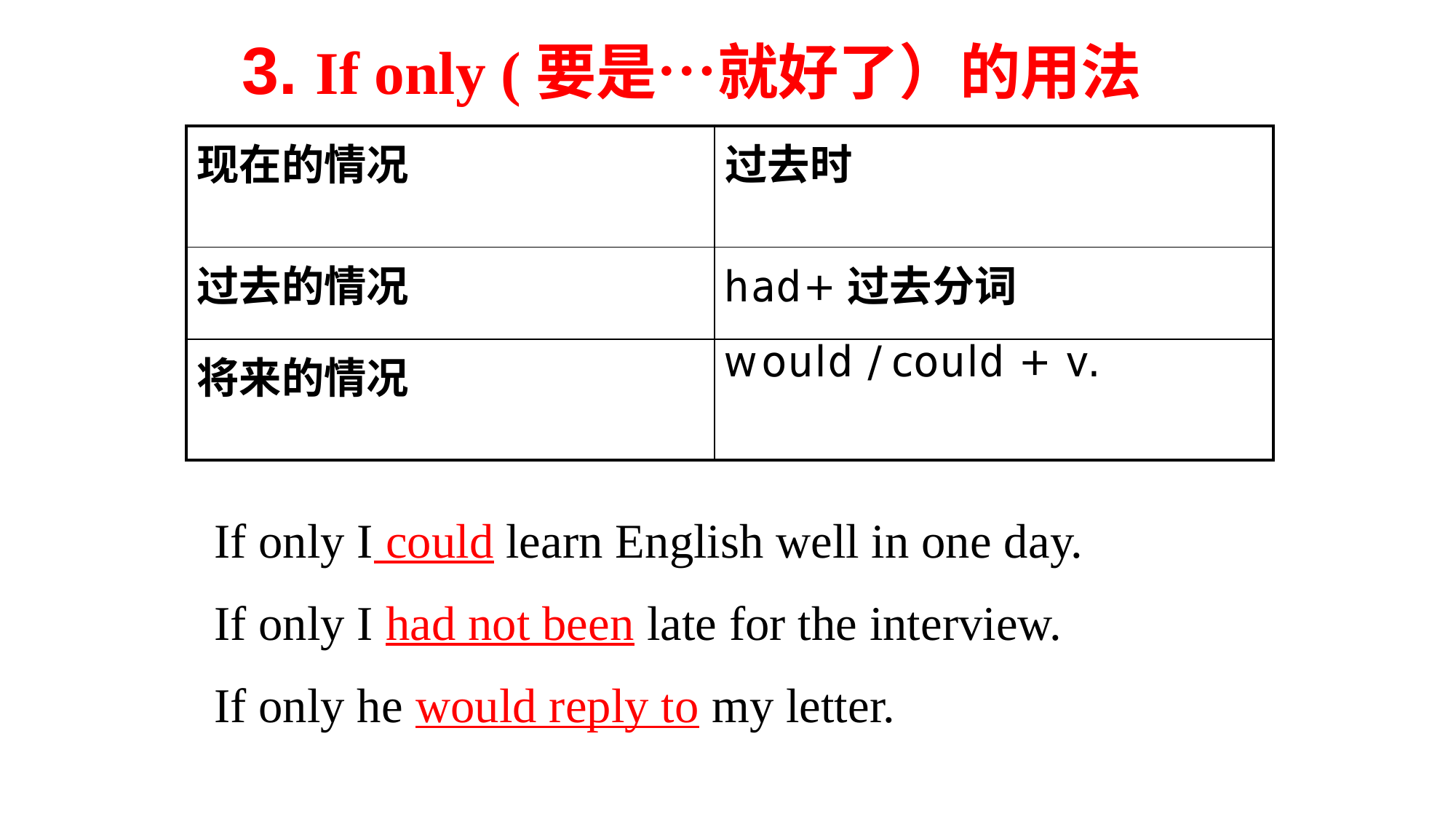

3. If only (要是…就好了）的用法
| 现在的情况 | 过去时 |
| --- | --- |
| 过去的情况 | had+过去分词 |
| 将来的情况 | would /could + v. |
If only I could learn English well in one day.
If only I had not been late for the interview.
If only he would reply to my letter.